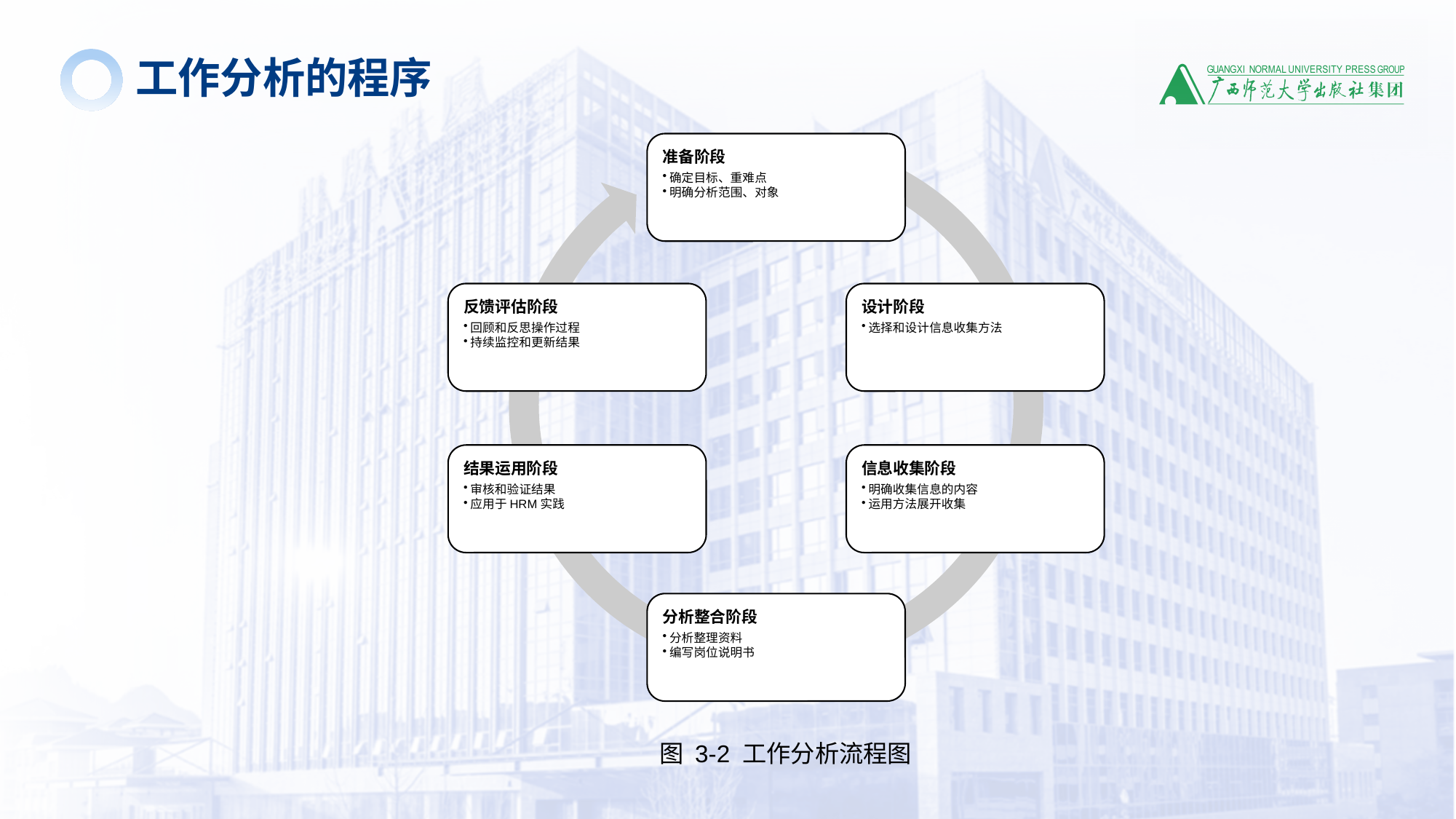

工作分析的程序

准备阶段
确定目标、重难点
明确分析范围、对象
设计阶段
选择和设计信息收集方法
信息收集阶段
明确收集信息的内容
运用方法展开收集
分析整合阶段
分析整理资料
编写岗位说明书
结果运用阶段
审核和验证结果
应用于HRM实践
反馈评估阶段
回顾和反思操作过程
持续监控和更新结果
图 3-2 工作分析流程图